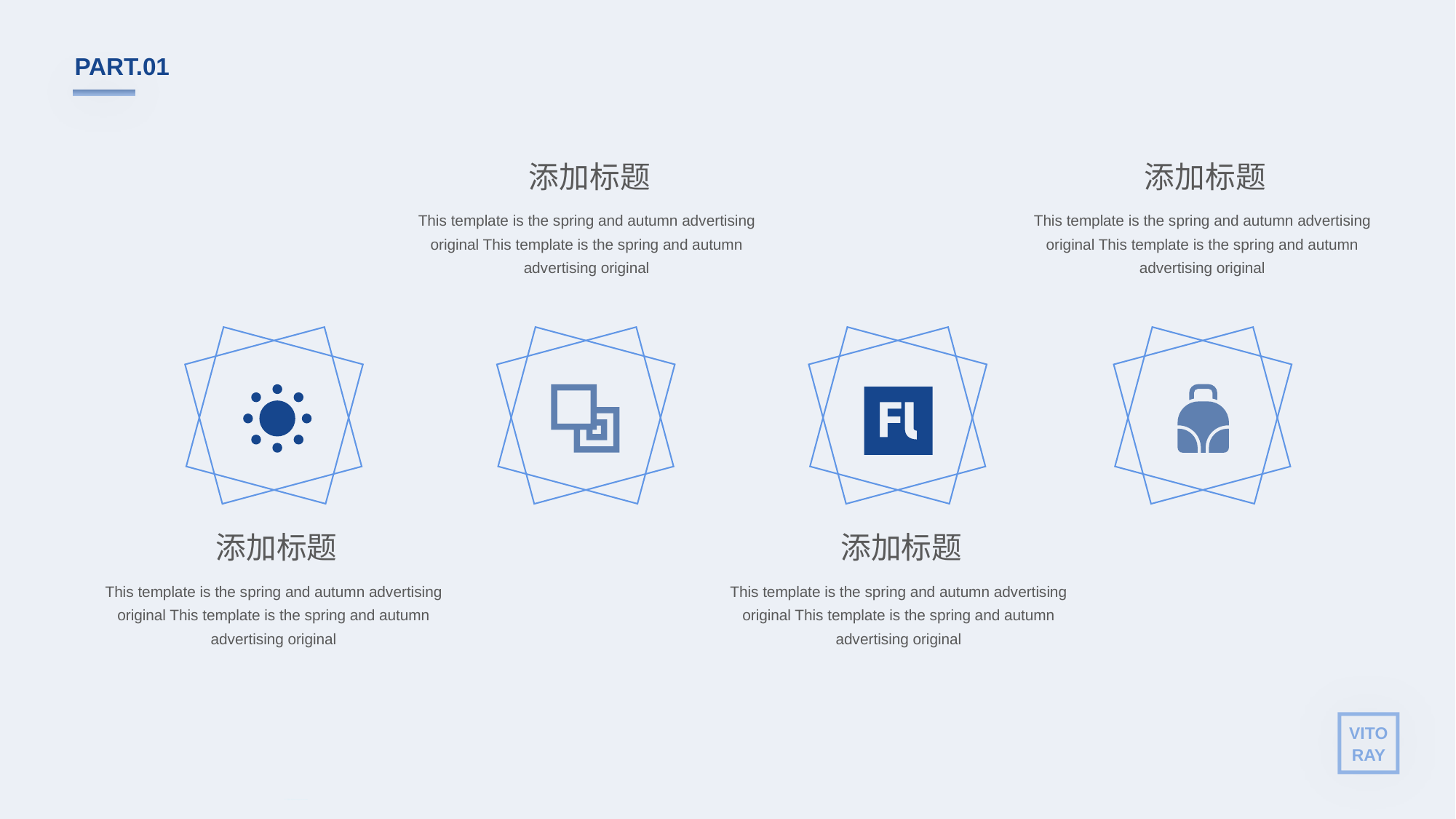

PART.01

添加标题
添加标题
This template is the spring and autumn advertising original This template is the spring and autumn advertising original
This template is the spring and autumn advertising original This template is the spring and autumn advertising original

添加标题
添加标题
This template is the spring and autumn advertising original This template is the spring and autumn advertising original
This template is the spring and autumn advertising original This template is the spring and autumn advertising original

VITO
RAY
PPT模板 http://www.1ppt.com/moban/